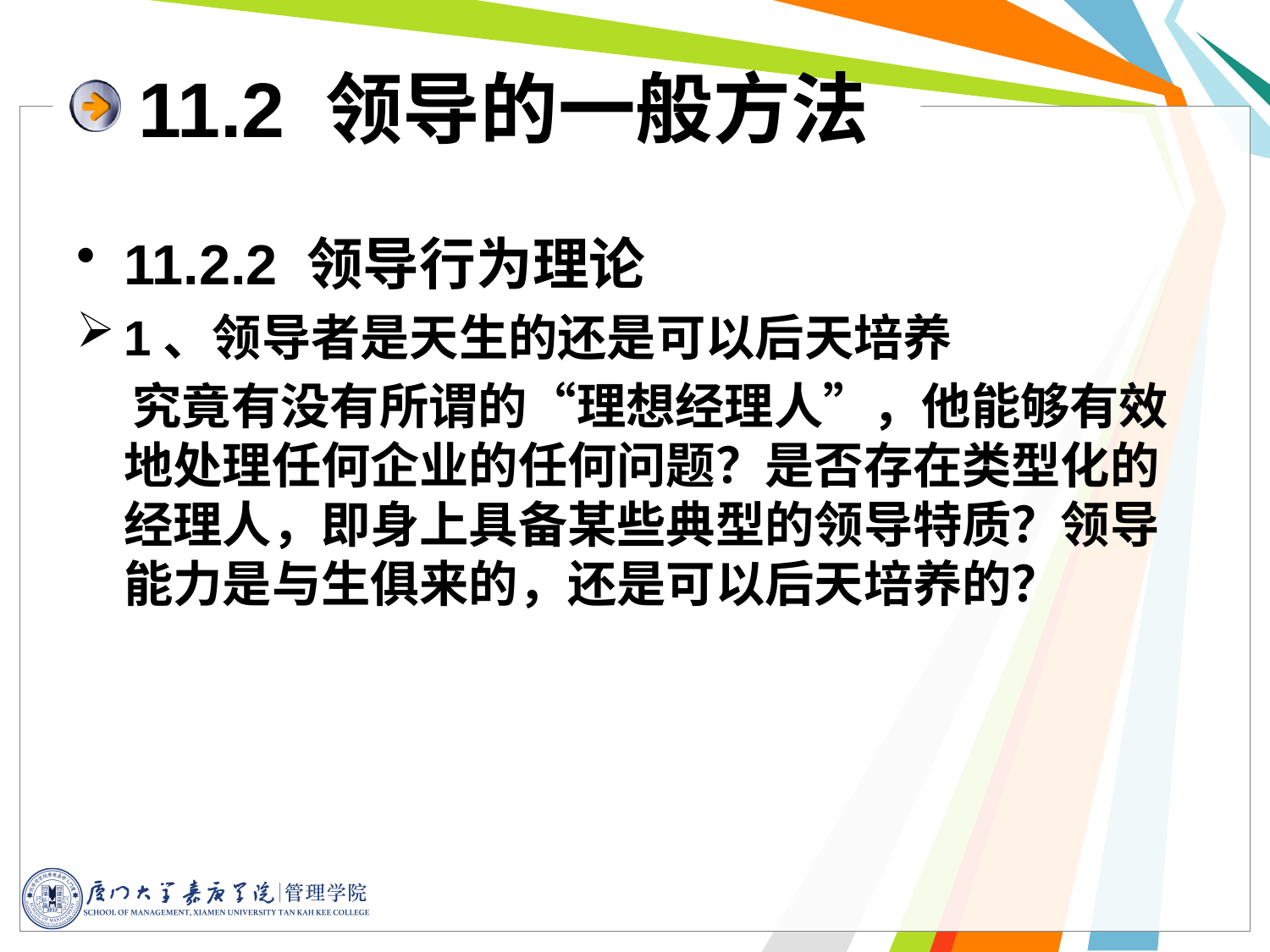

11.2 领导的一般方法
11.2.2 领导行为理论
1、领导者是天生的还是可以后天培养
    究竟有没有所谓的“理想经理人”，他能够有效地处理任何企业的任何问题？是否存在类型化的经理人，即身上具备某些典型的领导特质？领导能力是与生俱来的，还是可以后天培养的？